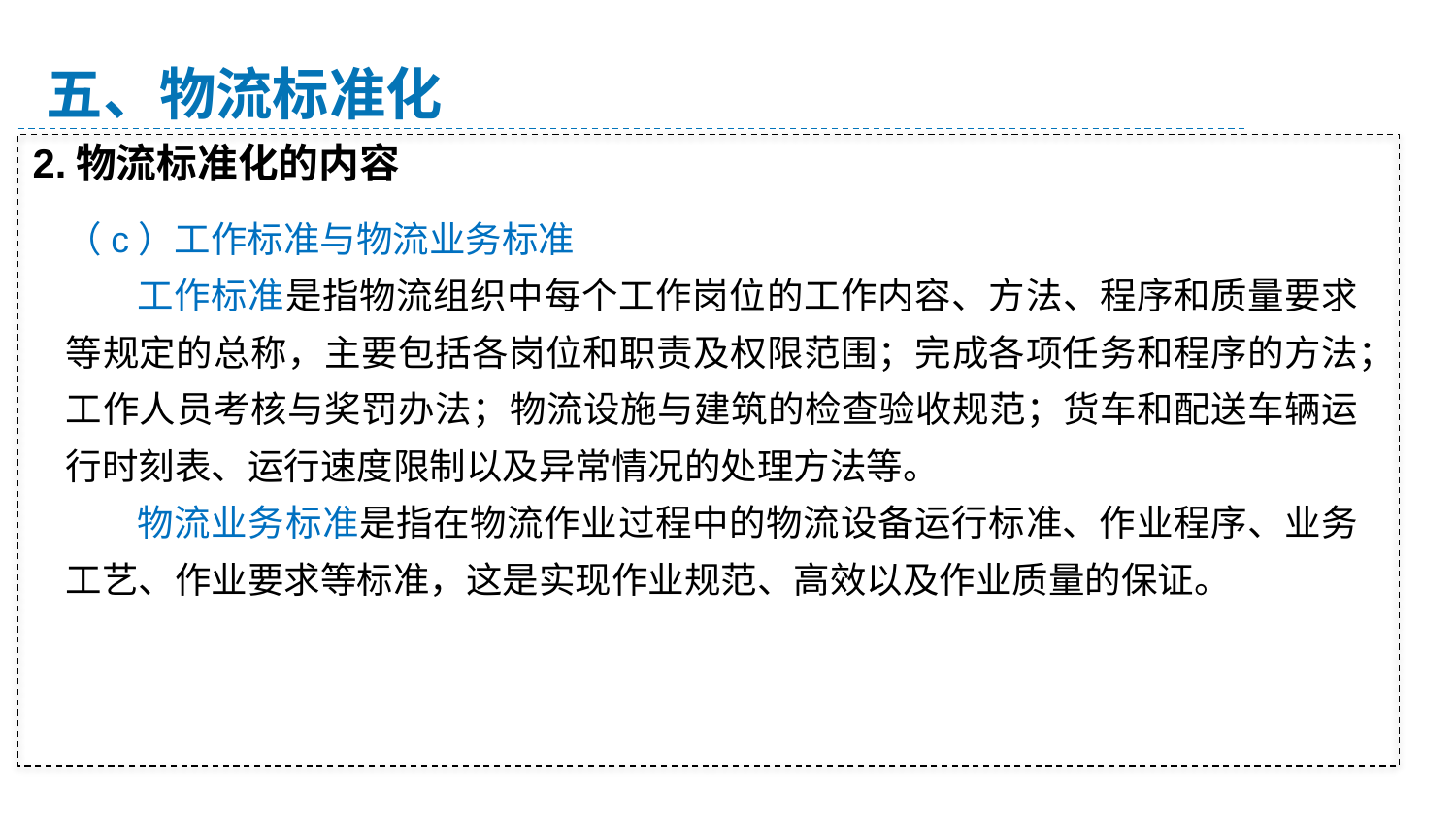

五、物流标准化
2.物流标准化的内容

（c）工作标准与物流业务标准
       工作标准是指物流组织中每个工作岗位的工作内容、方法、程序和质量要求等规定的总称，主要包括各岗位和职责及权限范围；完成各项任务和程序的方法；工作人员考核与奖罚办法；物流设施与建筑的检查验收规范；货车和配送车辆运行时刻表、运行速度限制以及异常情况的处理方法等。
       物流业务标准是指在物流作业过程中的物流设备运行标准、作业程序、业务工艺、作业要求等标准，这是实现作业规范、高效以及作业质量的保证。